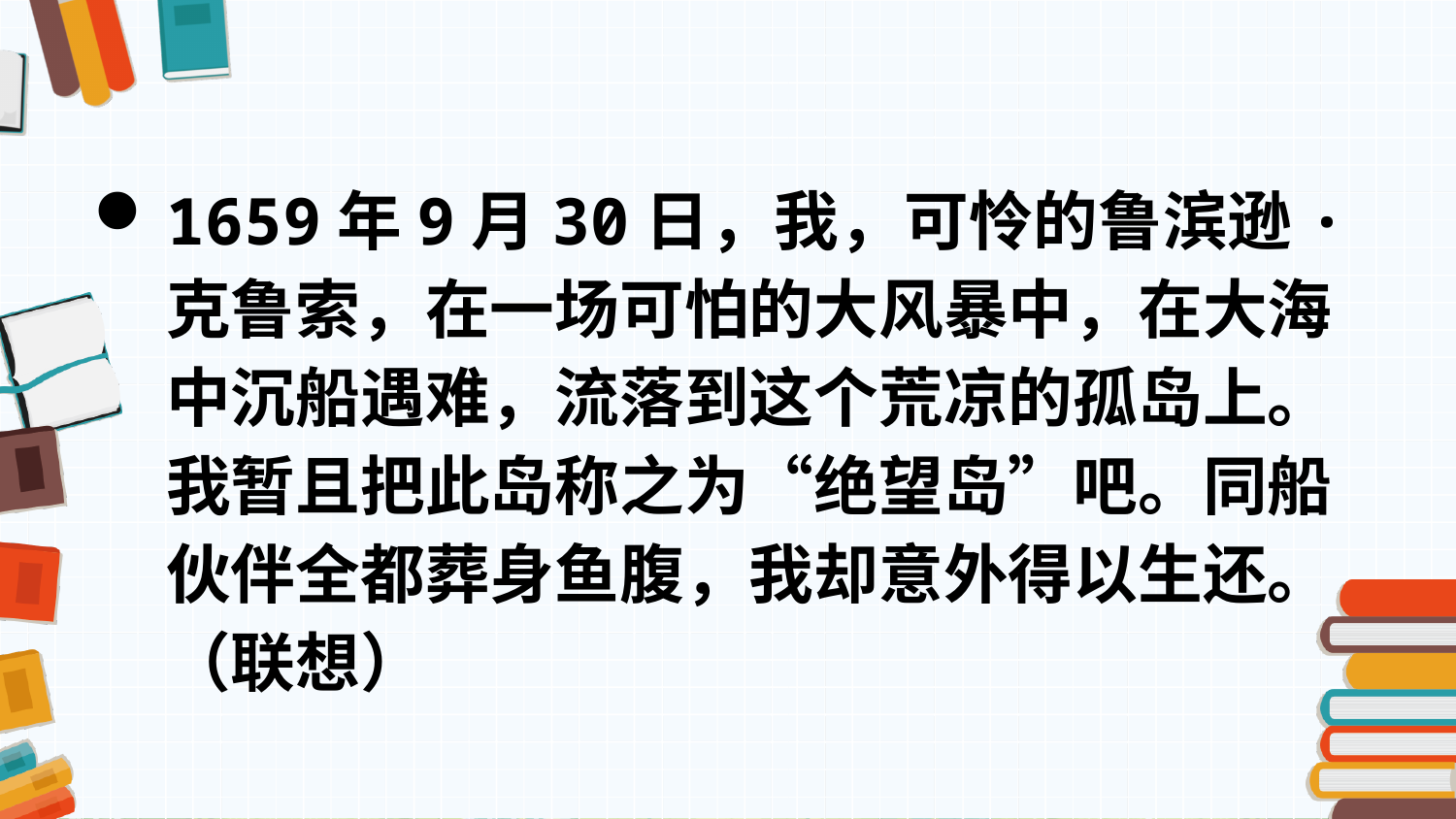

1659年9月30日，我，可怜的鲁滨逊·克鲁索，在一场可怕的大风暴中，在大海中沉船遇难，流落到这个荒凉的孤岛上。我暂且把此岛称之为“绝望岛”吧。同船伙伴全都葬身鱼腹，我却意外得以生还。（联想）